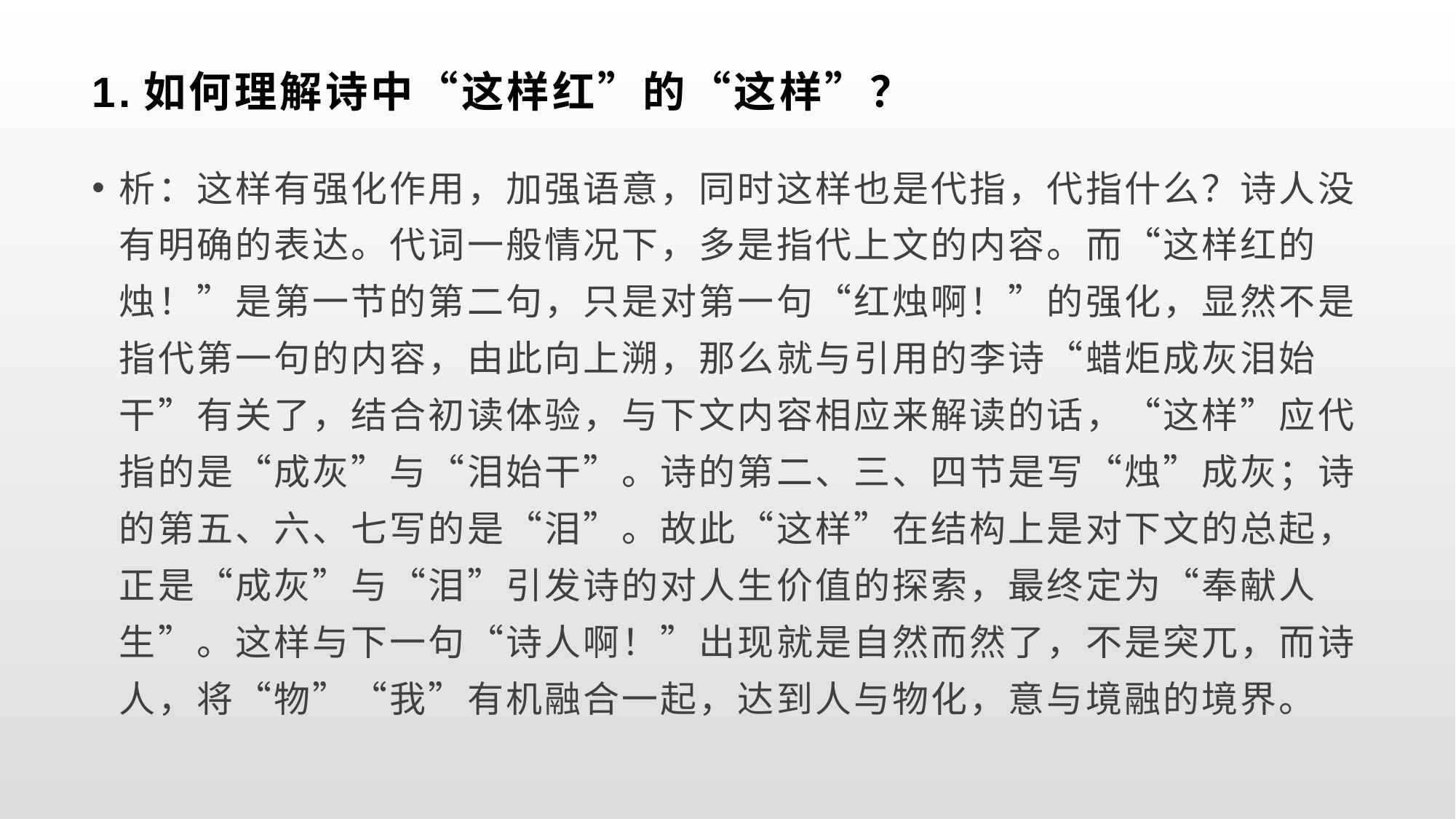

# 1.如何理解诗中“这样红”的“这样”？
析：这样有强化作用，加强语意，同时这样也是代指，代指什么？诗人没有明确的表达。代词一般情况下，多是指代上文的内容。而“这样红的烛！”是第一节的第二句，只是对第一句“红烛啊！”的强化，显然不是指代第一句的内容，由此向上溯，那么就与引用的李诗“蜡炬成灰泪始干”有关了，结合初读体验，与下文内容相应来解读的话，“这样”应代指的是“成灰”与“泪始干”。诗的第二、三、四节是写“烛”成灰；诗的第五、六、七写的是“泪”。故此“这样”在结构上是对下文的总起，正是“成灰”与“泪”引发诗的对人生价值的探索，最终定为“奉献人生”。这样与下一句“诗人啊！”出现就是自然而然了，不是突兀，而诗人，将“物”“我”有机融合一起，达到人与物化，意与境融的境界。